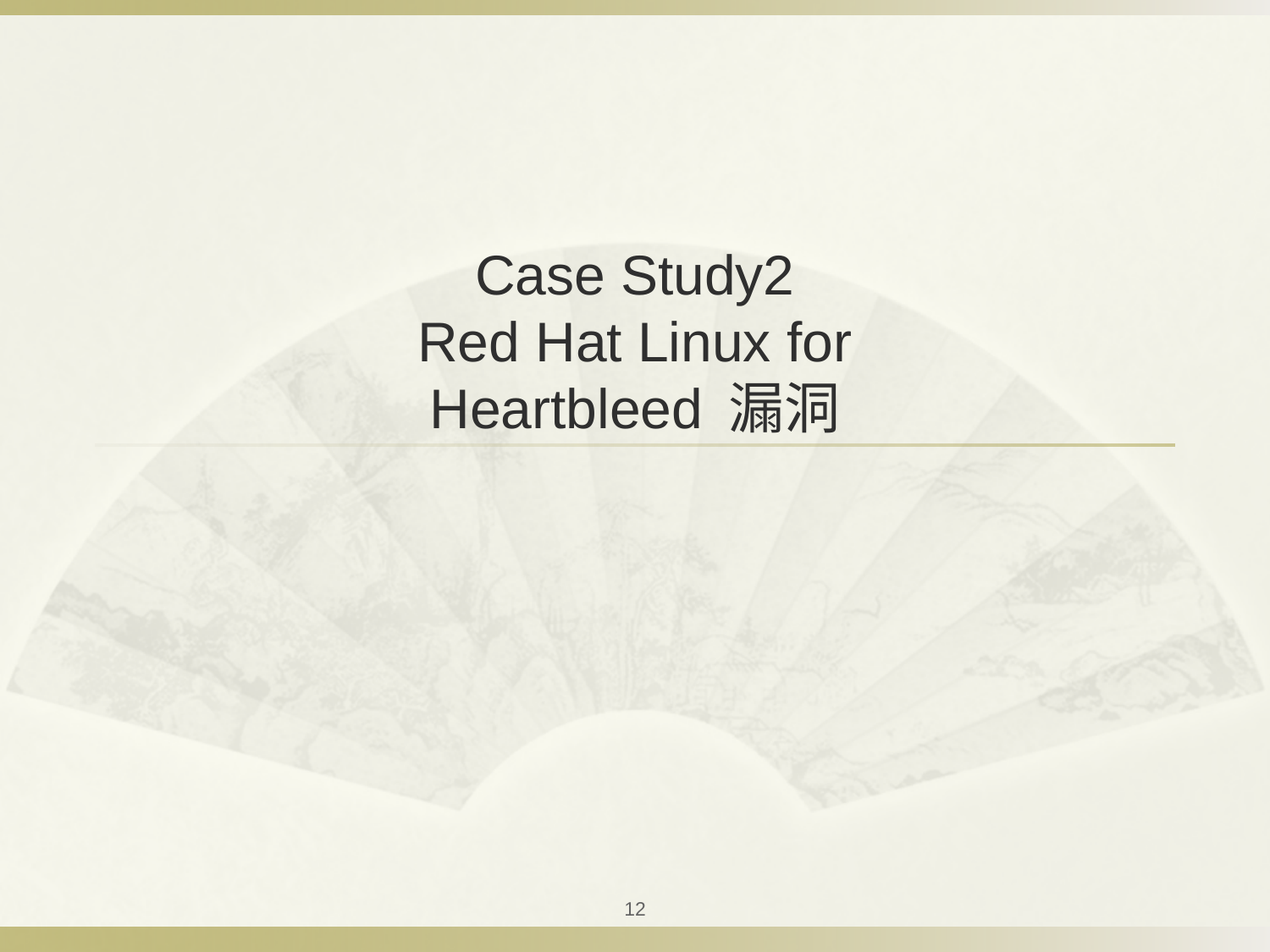

# Case Study2 Red Hat Linux for Heartbleed 漏洞

12